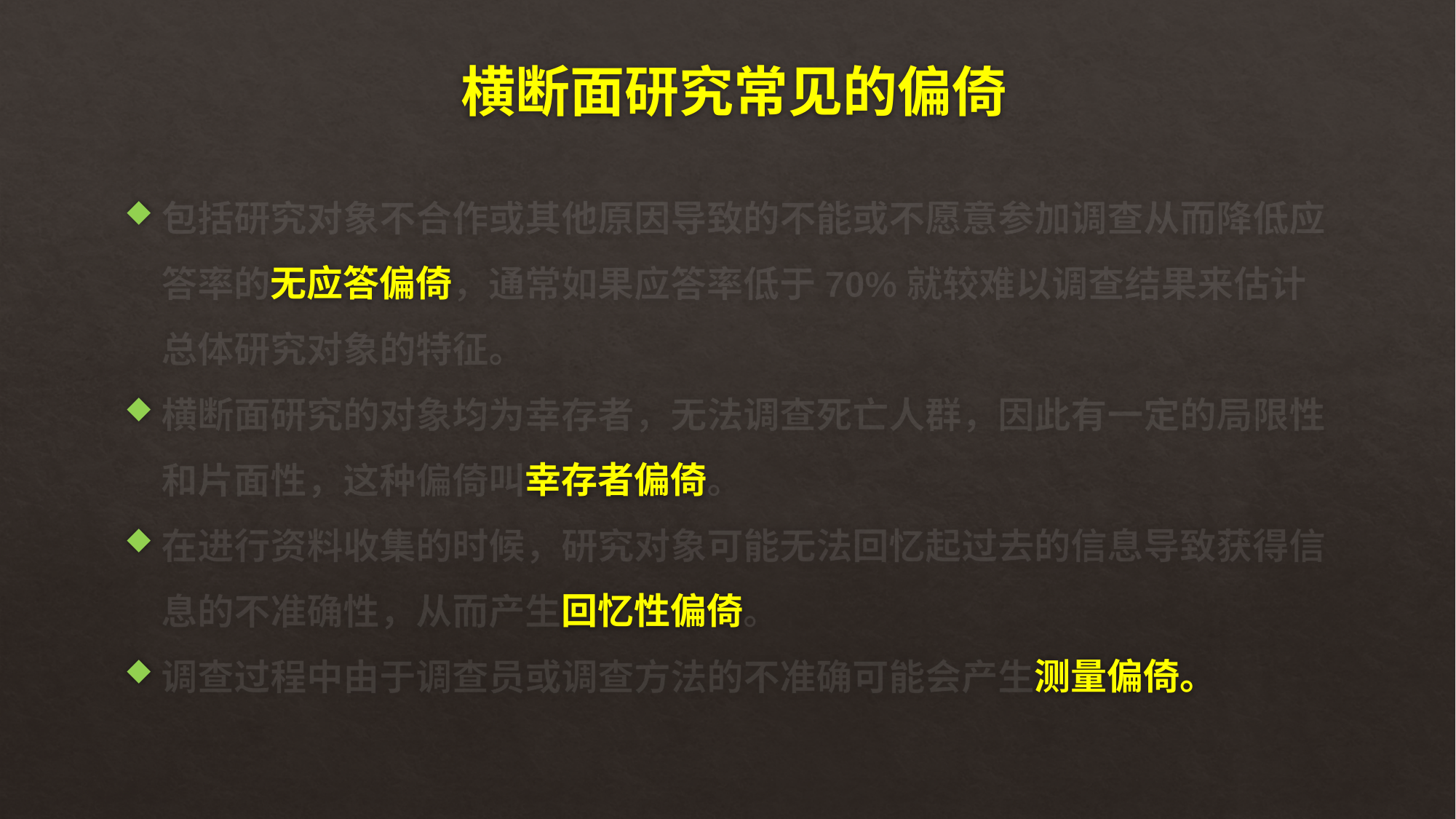

# 横断面研究常见的偏倚
包括研究对象不合作或其他原因导致的不能或不愿意参加调查从而降低应答率的无应答偏倚，通常如果应答率低于70%就较难以调查结果来估计总体研究对象的特征。
横断面研究的对象均为幸存者，无法调查死亡人群，因此有一定的局限性和片面性，这种偏倚叫幸存者偏倚。
在进行资料收集的时候，研究对象可能无法回忆起过去的信息导致获得信息的不准确性，从而产生回忆性偏倚。
调查过程中由于调查员或调查方法的不准确可能会产生测量偏倚。